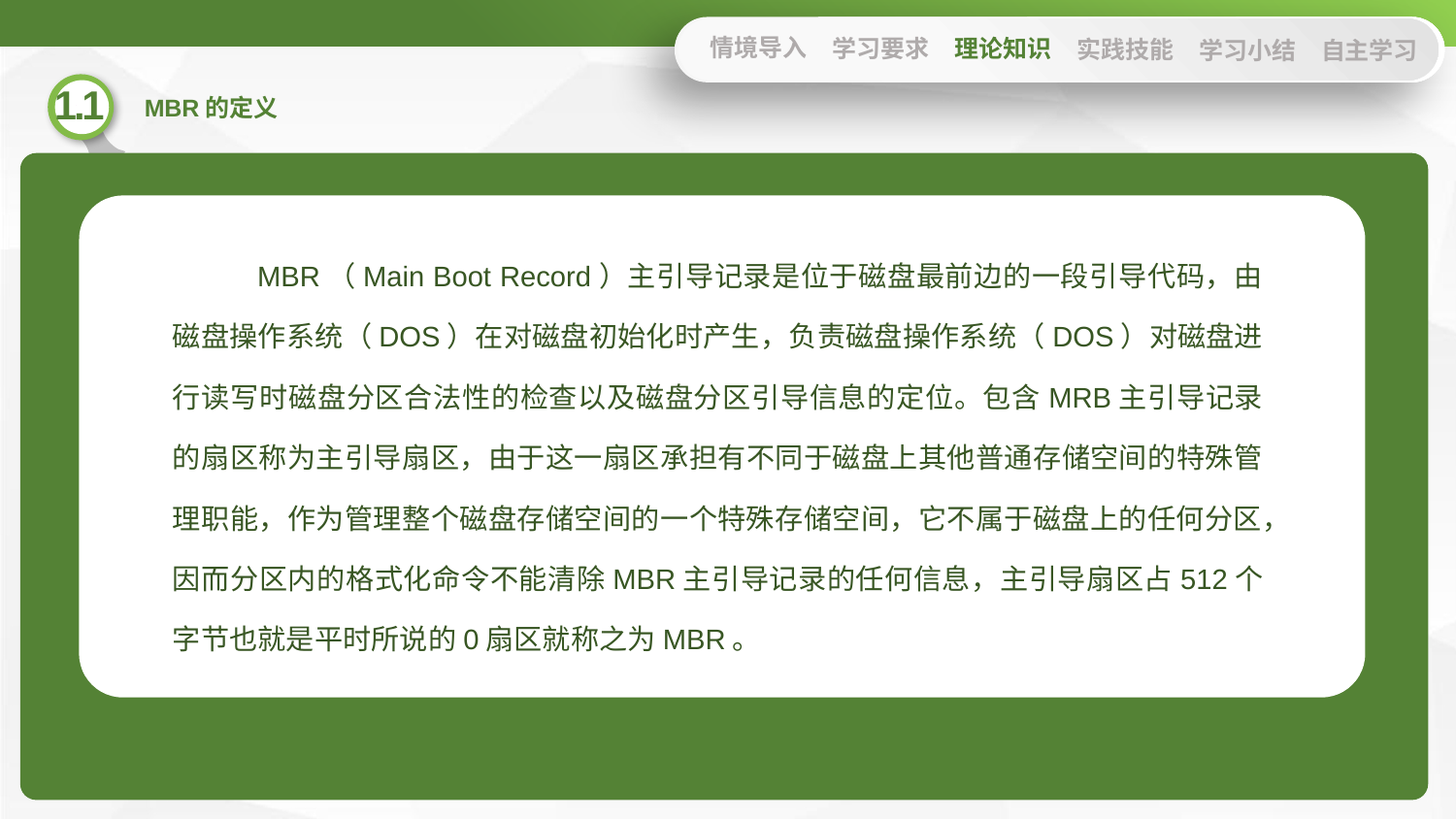

情境导入
学习要求
理论知识
实践技能
学习小结
自主学习

MBR（Main Boot Record）主引导记录是位于磁盘最前边的一段引导代码，由磁盘操作系统（DOS）在对磁盘初始化时产生，负责磁盘操作系统（DOS）对磁盘进行读写时磁盘分区合法性的检查以及磁盘分区引导信息的定位。包含MRB主引导记录的扇区称为主引导扇区，由于这一扇区承担有不同于磁盘上其他普通存储空间的特殊管理职能，作为管理整个磁盘存储空间的一个特殊存储空间，它不属于磁盘上的任何分区，因而分区内的格式化命令不能清除MBR主引导记录的任何信息，主引导扇区占512个字节也就是平时所说的0扇区就称之为MBR。